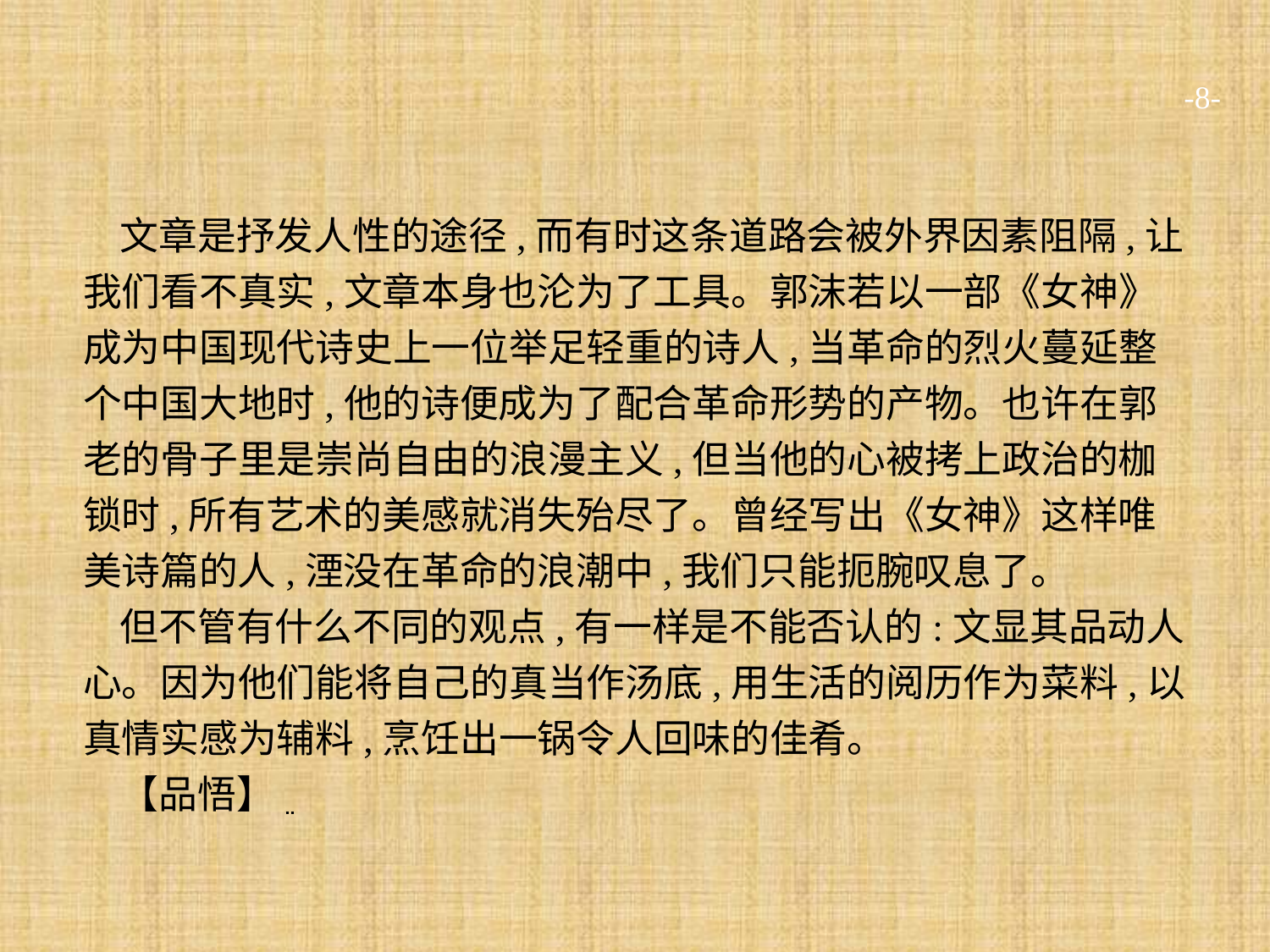

-8-
文章是抒发人性的途径,而有时这条道路会被外界因素阻隔,让我们看不真实,文章本身也沦为了工具。郭沫若以一部《女神》成为中国现代诗史上一位举足轻重的诗人,当革命的烈火蔓延整个中国大地时,他的诗便成为了配合革命形势的产物。也许在郭老的骨子里是崇尚自由的浪漫主义,但当他的心被拷上政治的枷锁时,所有艺术的美感就消失殆尽了。曾经写出《女神》这样唯美诗篇的人,湮没在革命的浪潮中,我们只能扼腕叹息了。
但不管有什么不同的观点,有一样是不能否认的:文显其品动人心。因为他们能将自己的真当作汤底,用生活的阅历作为菜料,以真情实感为辅料,烹饪出一锅令人回味的佳肴。
【品悟】